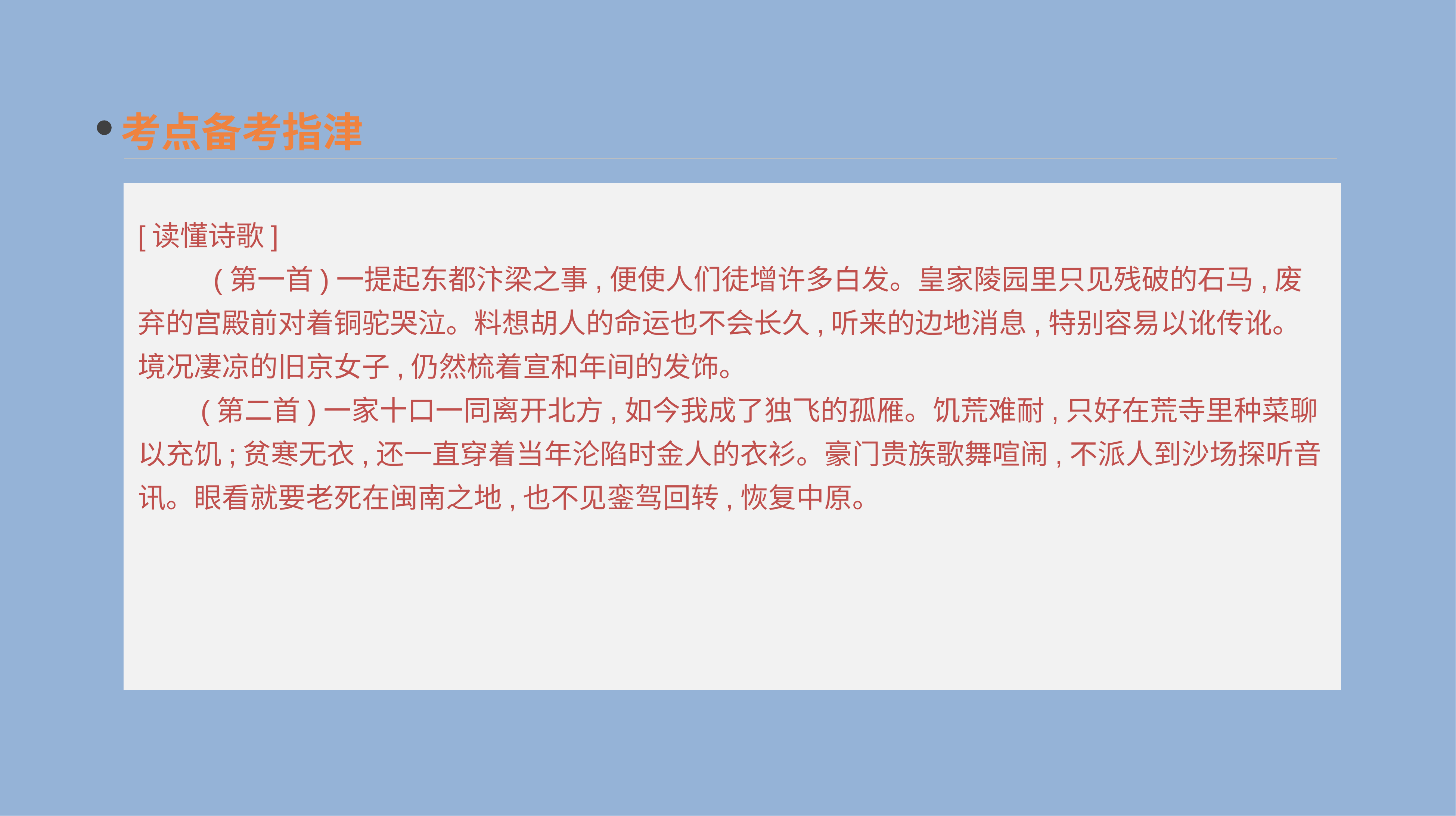

考点备考指津

[读懂诗歌]
 　　(第一首)一提起东都汴梁之事,便使人们徒增许多白发。皇家陵园里只见残破的石马,废弃的宫殿前对着铜驼哭泣。料想胡人的命运也不会长久,听来的边地消息,特别容易以讹传讹。境况凄凉的旧京女子,仍然梳着宣和年间的发饰。
　　(第二首)一家十口一同离开北方,如今我成了独飞的孤雁。饥荒难耐,只好在荒寺里种菜聊以充饥;贫寒无衣,还一直穿着当年沦陷时金人的衣衫。豪门贵族歌舞喧闹,不派人到沙场探听音讯。眼看就要老死在闽南之地,也不见銮驾回转,恢复中原。